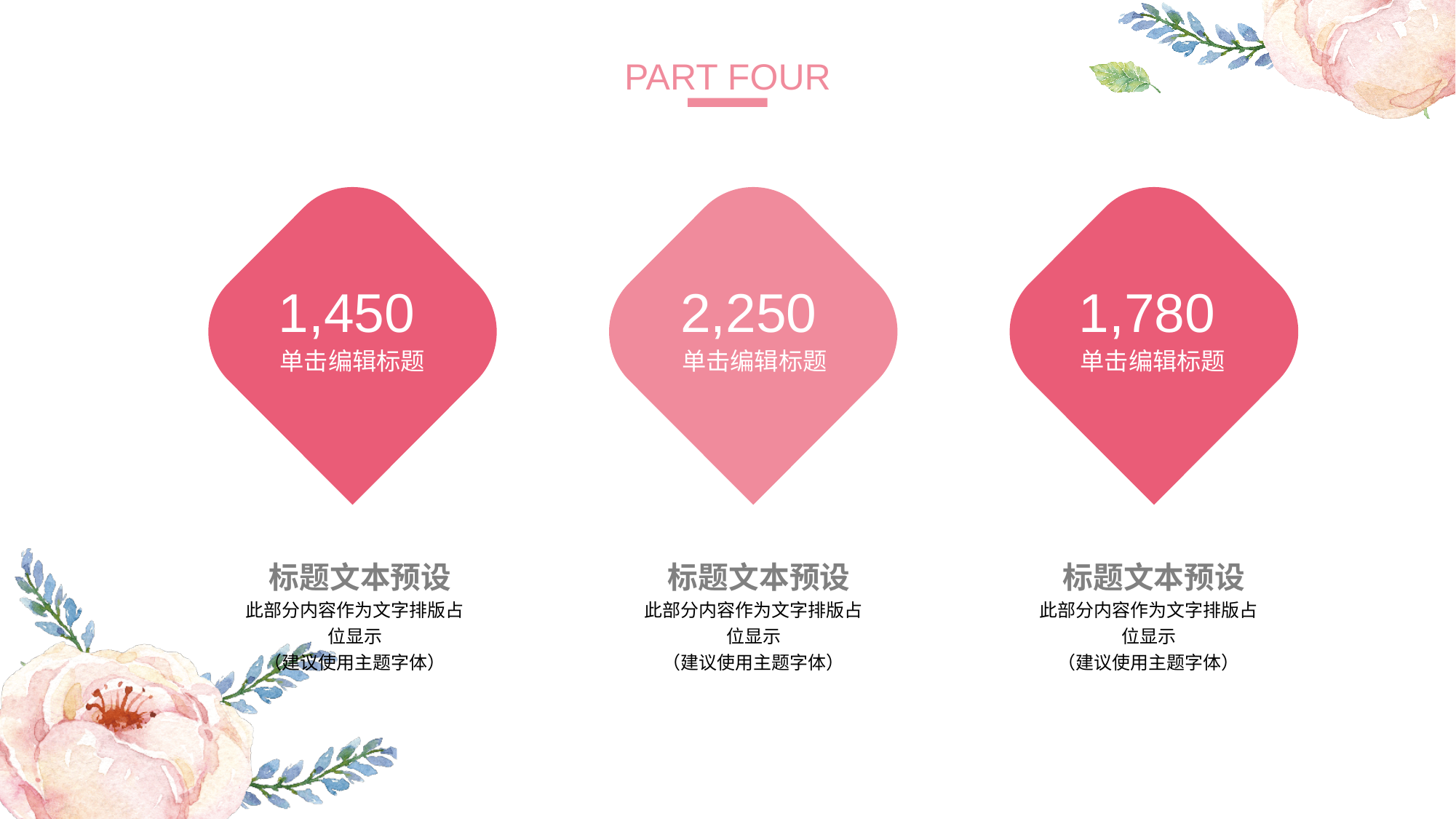

PART FOUR

1,450
单击编辑标题
2,250
单击编辑标题
1,780
单击编辑标题
标题文本预设
此部分内容作为文字排版占位显示
（建议使用主题字体）
标题文本预设
此部分内容作为文字排版占位显示
（建议使用主题字体）
标题文本预设
此部分内容作为文字排版占位显示
（建议使用主题字体）